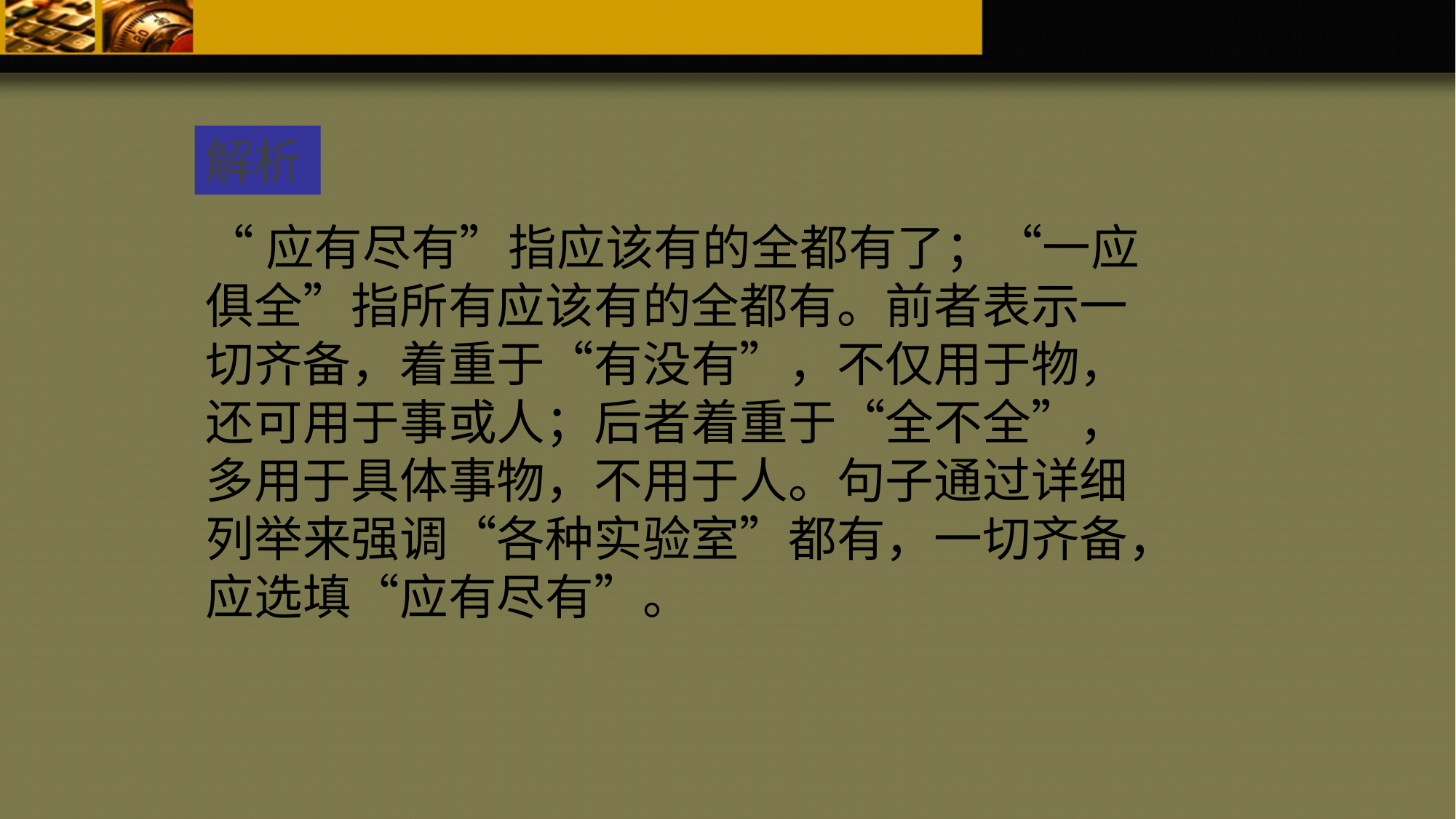

解析
“应有尽有”指应该有的全都有了；“一应俱全”指所有应该有的全都有。前者表示一切齐备，着重于“有没有”，不仅用于物，还可用于事或人；后者着重于“全不全”，多用于具体事物，不用于人。句子通过详细列举来强调“各种实验室”都有，一切齐备，应选填“应有尽有”。